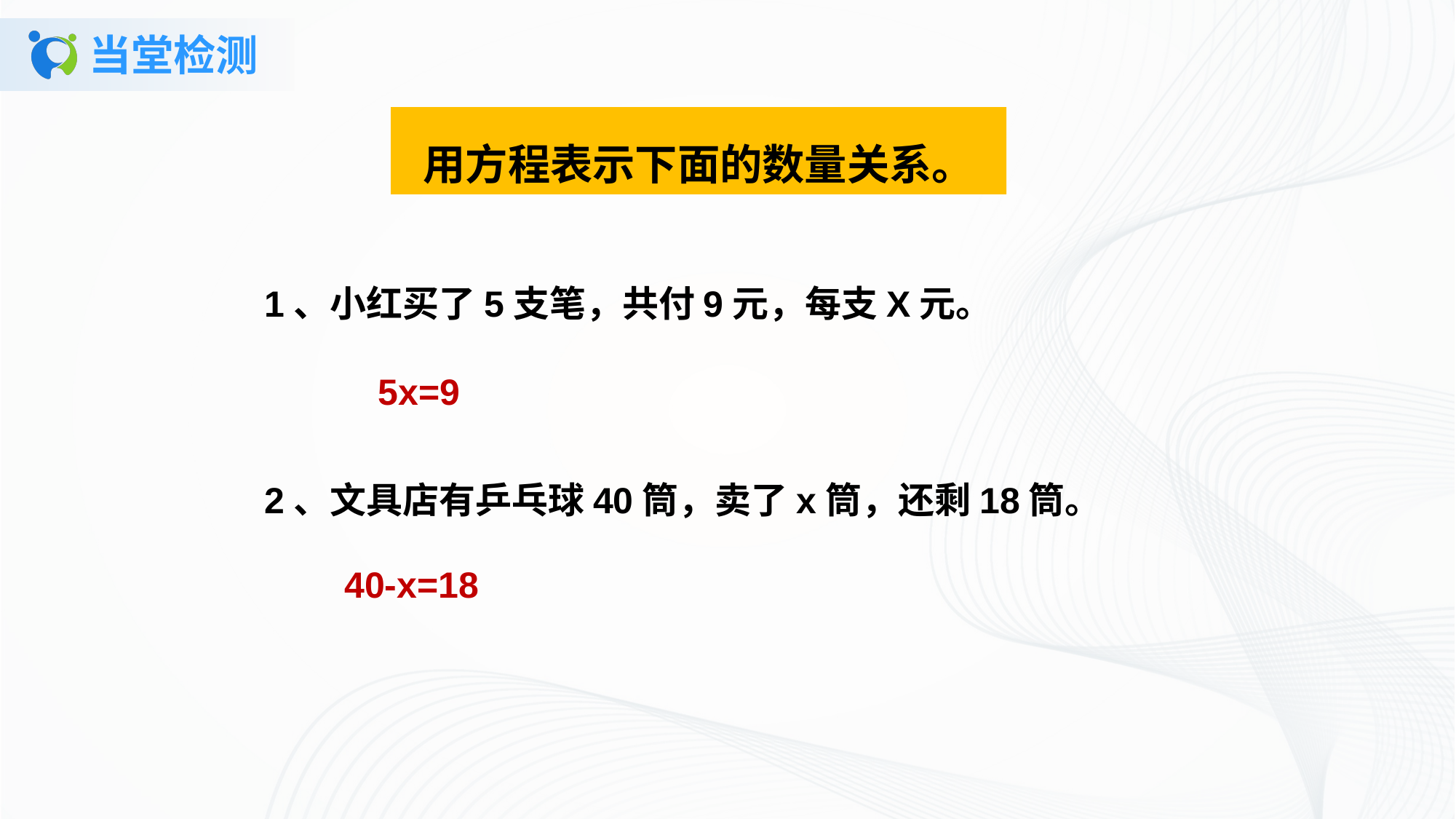

# 当堂检测
用方程表示下面的数量关系。
1、小红买了5支笔，共付9元，每支X元。

2、文具店有乒乓球40筒，卖了x筒，还剩18筒。
5x=9
40-x=18